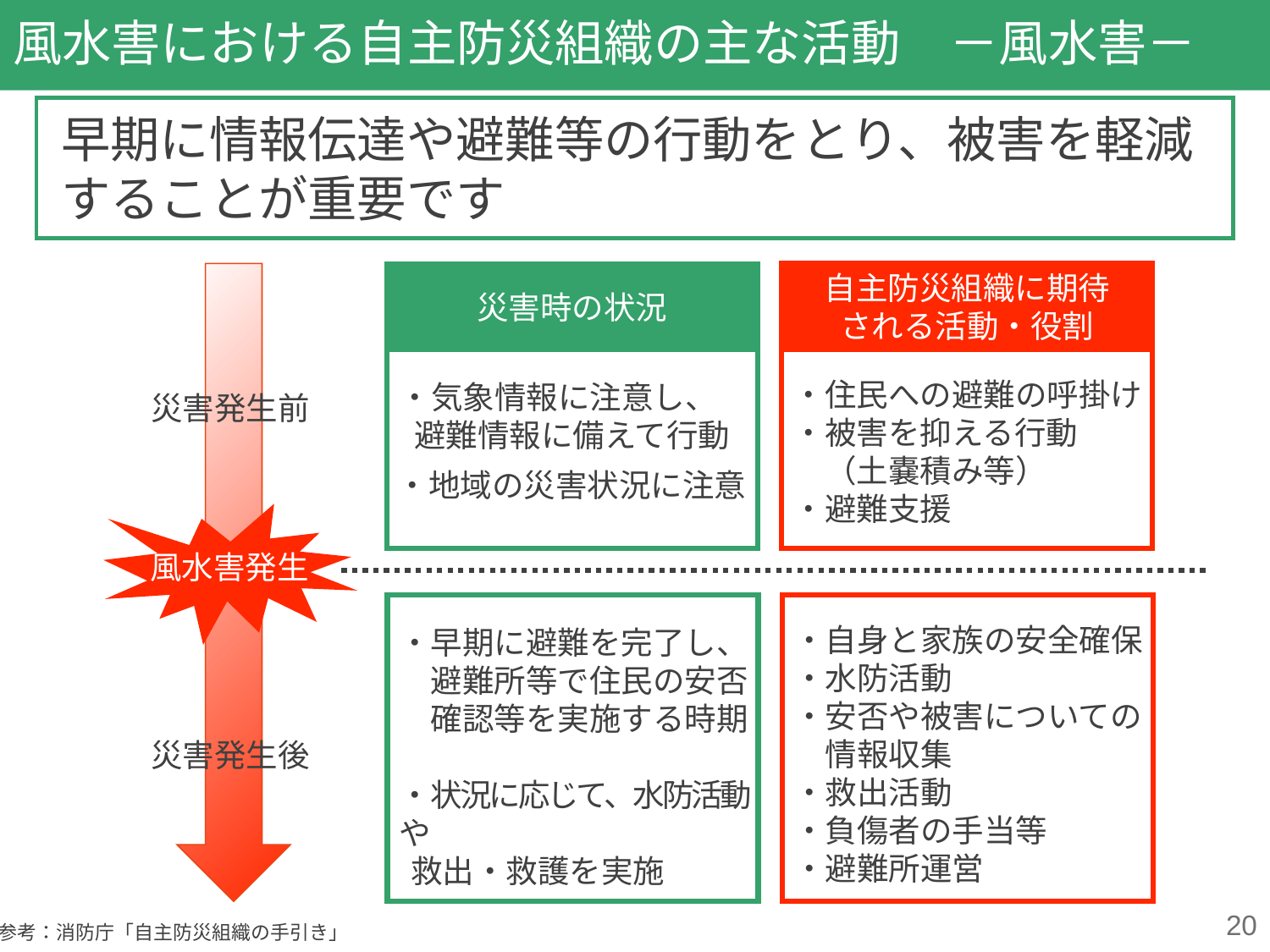

# 風水害における自主防災組織の主な活動　－風水害－
早期に情報伝達や避難等の行動をとり、被害を軽減
することが重要です

自主防災組織に期待
される活動・役割
災害時の状況

・住民への避難の呼掛け
・被害を抑える行動
　（土嚢積み等）
・避難支援
・気象情報に注意し、
 避難情報に備えて行動

災害発生前
・地域の災害状況に注意

風水害発生

・自身と家族の安全確保
・水防活動
・安否や被害についての
　情報収集
・救出活動
・負傷者の手当等
・避難所運営
・早期に避難を完了し、
　避難所等で住民の安否
　確認等を実施する時期

・状況に応じて、水防活動や
  救出・救護を実施
災害発生後
20
参考：消防庁「自主防災組織の手引き」